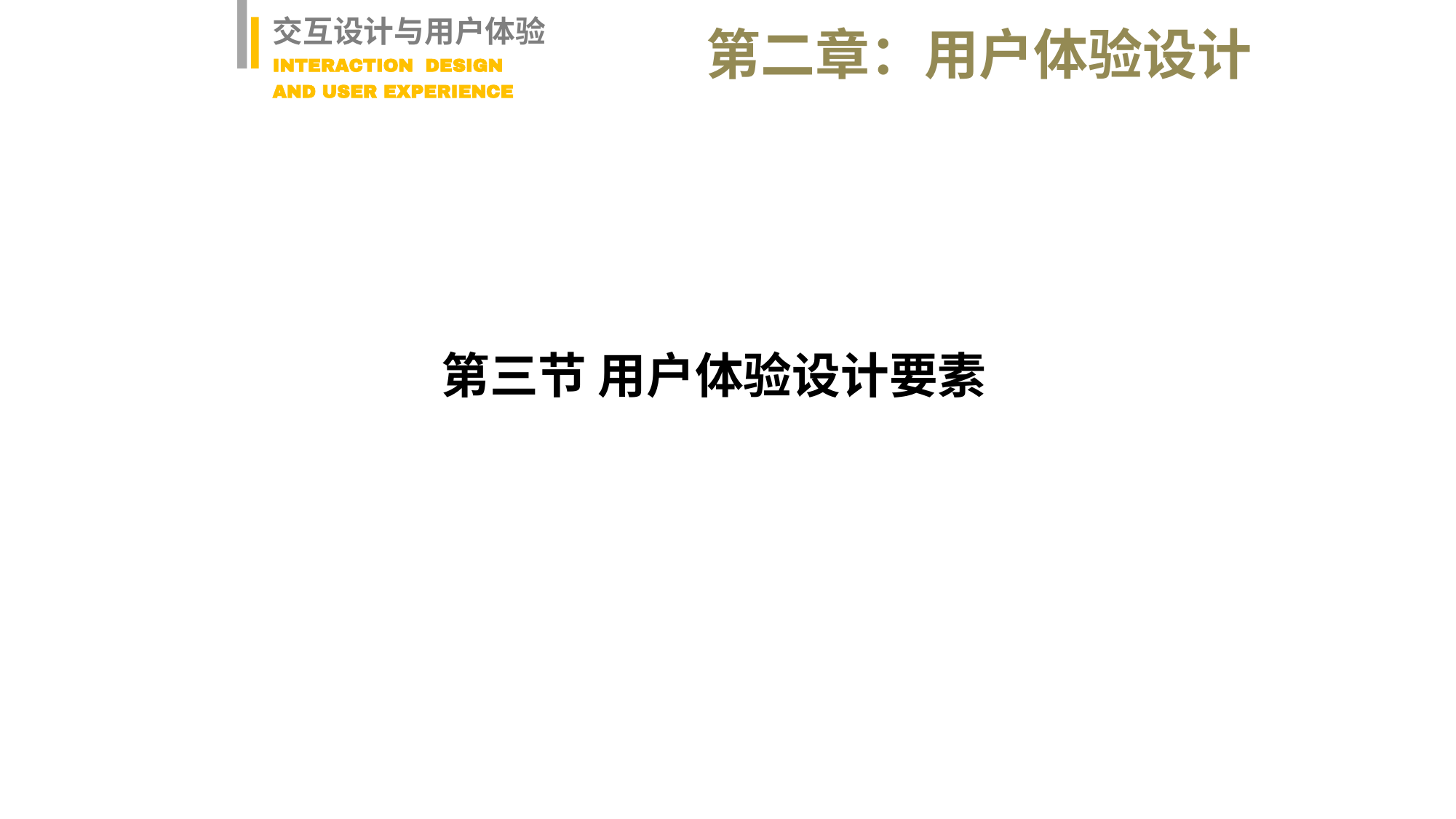

交互设计与用户体验
INTERACTION  DESIGN
AND USER EXPERIENCE
第二章：用户体验设计

第三节 用户体验设计要素